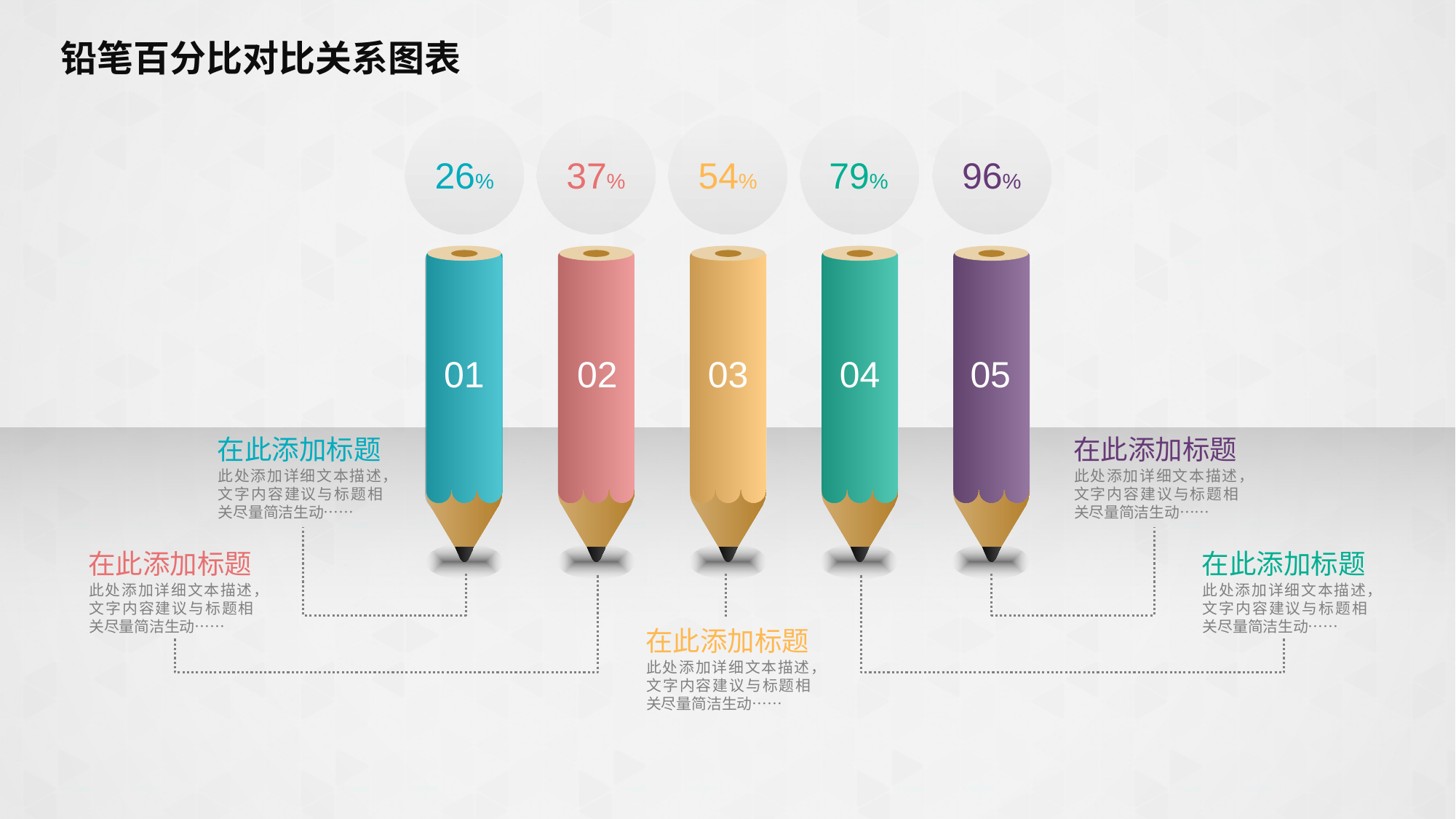

# 铅笔百分比对比关系图表

26%

37%

54%

79%

96%

01

02

03

04

05
在此添加标题
此处添加详细文本描述，文字内容建议与标题相关尽量简洁生动……
在此添加标题
此处添加详细文本描述，文字内容建议与标题相关尽量简洁生动……

在此添加标题
此处添加详细文本描述，文字内容建议与标题相关尽量简洁生动……
在此添加标题
此处添加详细文本描述，文字内容建议与标题相关尽量简洁生动……

在此添加标题
此处添加详细文本描述，文字内容建议与标题相关尽量简洁生动……